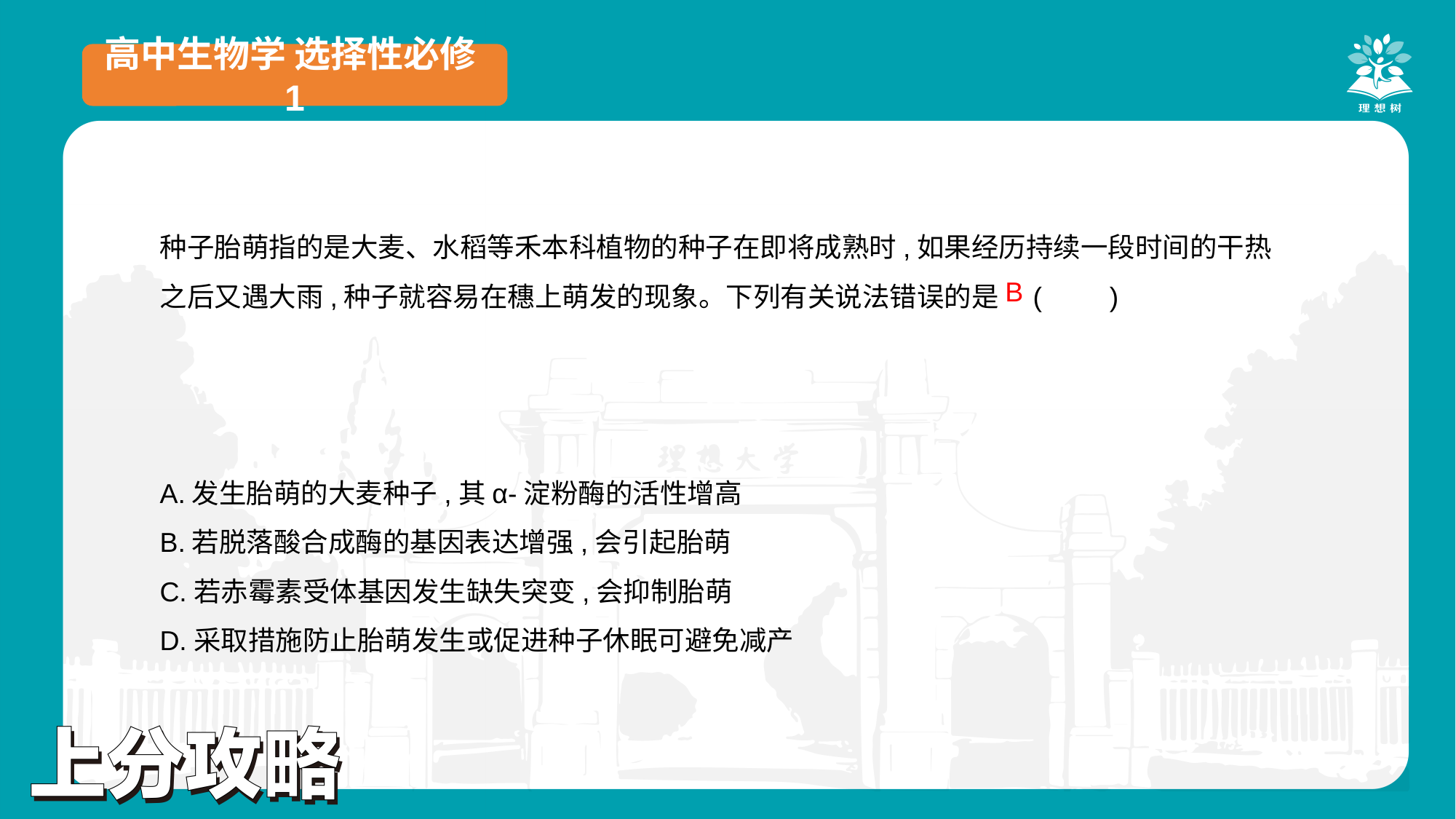

高中生物学 选择性必修1
种子胎萌指的是大麦、水稻等禾本科植物的种子在即将成熟时,如果经历持续一段时间的干热之后又遇大雨,种子就容易在穗上萌发的现象。下列有关说法错误的是	(　　)

A.发生胎萌的大麦种子,其α-淀粉酶的活性增高
B.若脱落酸合成酶的基因表达增强,会引起胎萌
C.若赤霉素受体基因发生缺失突变,会抑制胎萌
D.采取措施防止胎萌发生或促进种子休眠可避免减产

B